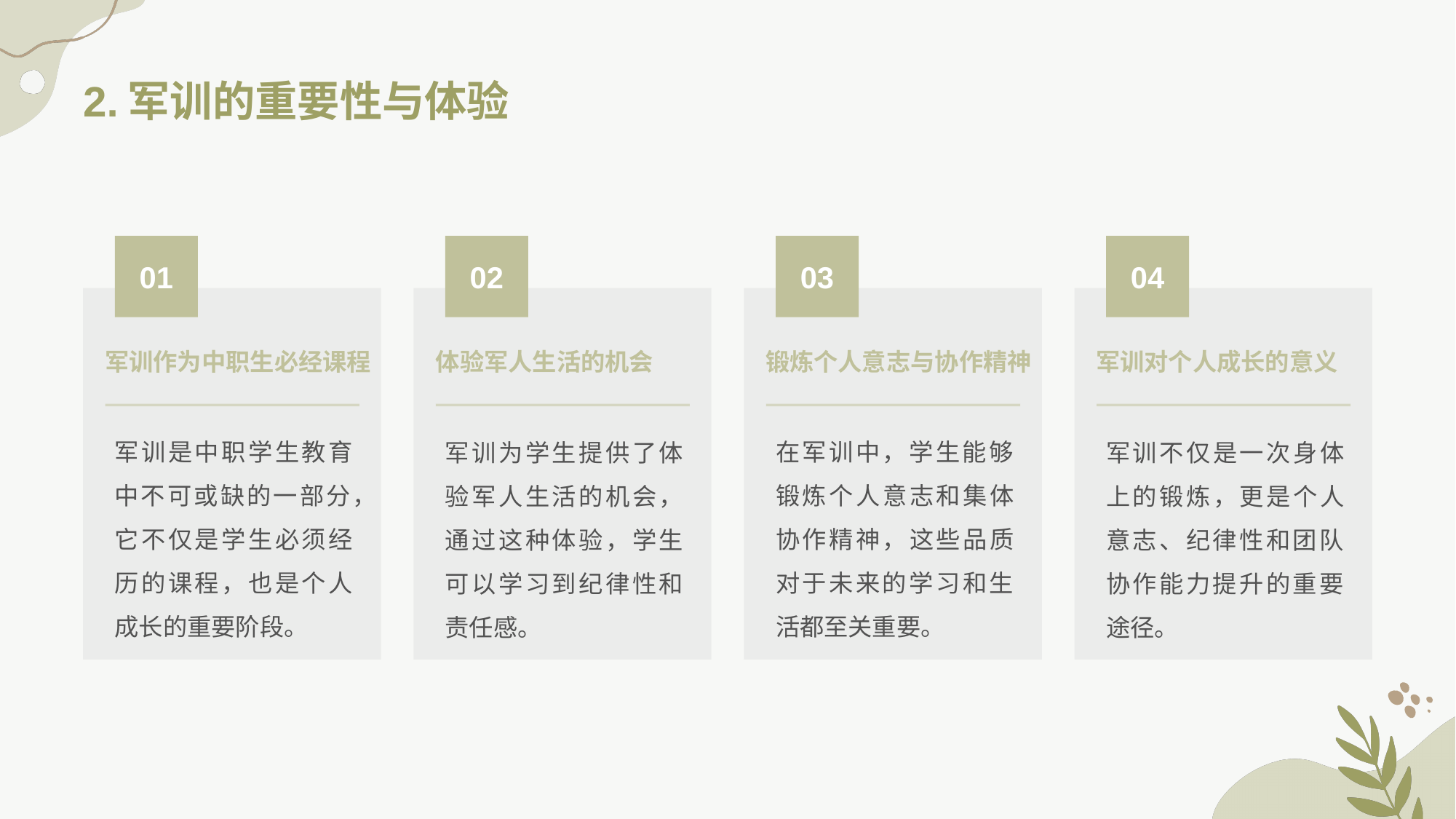

2.军训的重要性与体验
01
02
03
04

军训作为中职生必经课程
锻炼个人意志与协作精神
体验军人生活的机会
军训对个人成长的意义
军训是中职学生教育中不可或缺的一部分，它不仅是学生必须经历的课程，也是个人成长的重要阶段。
在军训中，学生能够锻炼个人意志和集体协作精神，这些品质对于未来的学习和生活都至关重要。
军训为学生提供了体验军人生活的机会，通过这种体验，学生可以学习到纪律性和责任感。
军训不仅是一次身体上的锻炼，更是个人意志、纪律性和团队协作能力提升的重要途径。